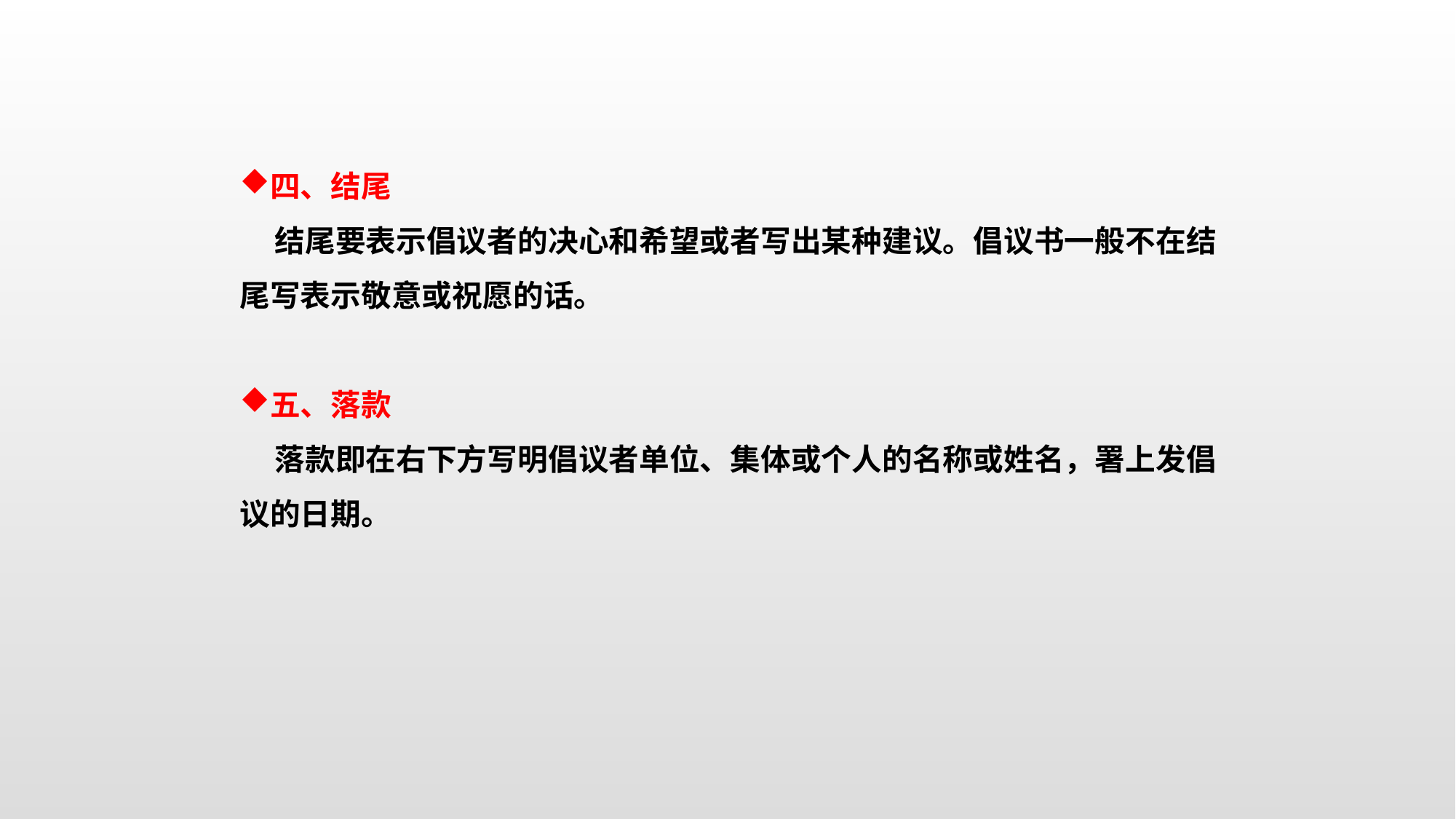

四、结尾
    结尾要表示倡议者的决心和希望或者写出某种建议。倡议书一般不在结尾写表示敬意或祝愿的话。

五、落款
    落款即在右下方写明倡议者单位、集体或个人的名称或姓名，署上发倡议的日期。